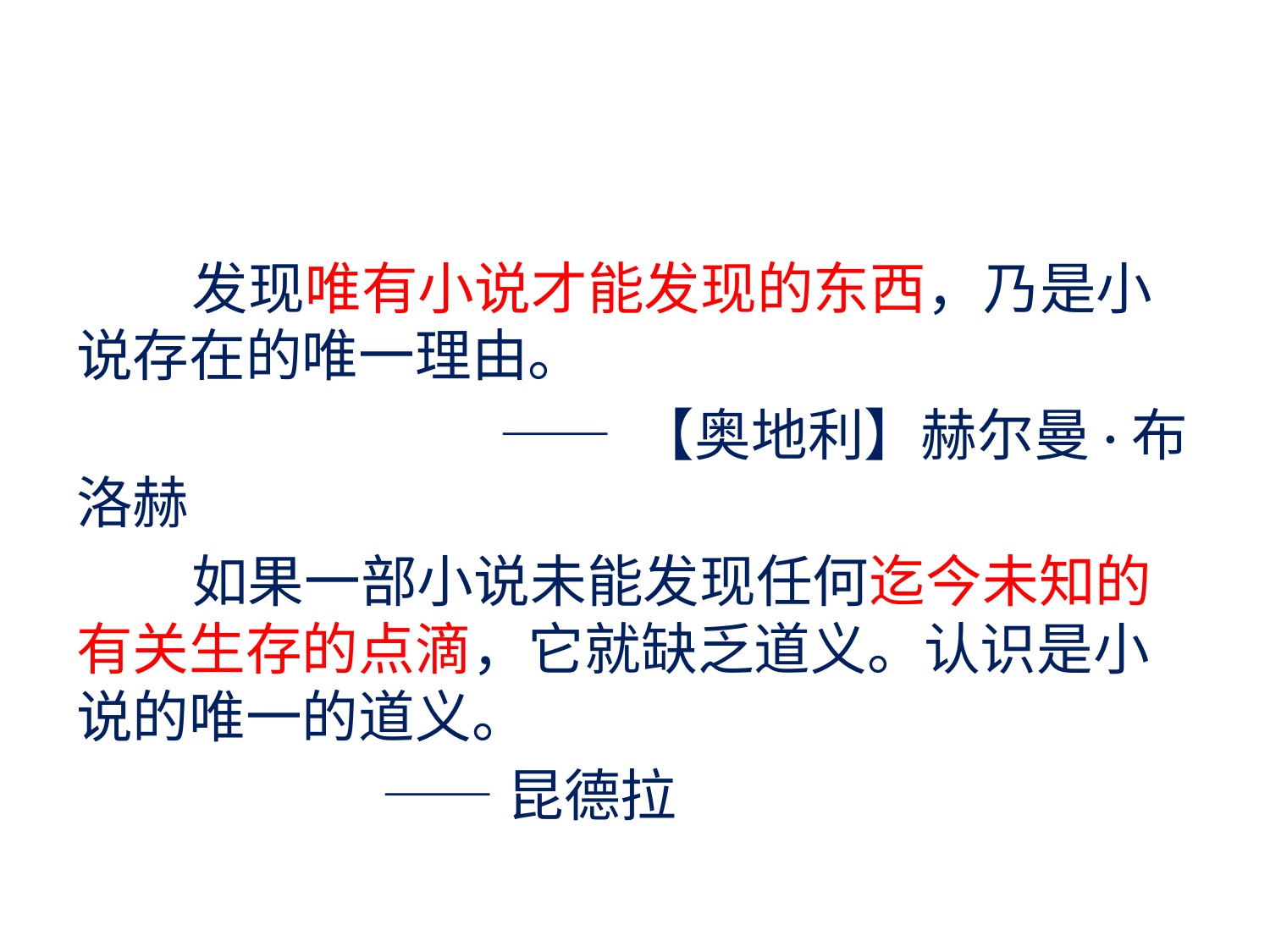

#
        发现唯有小说才能发现的东西，乃是小说存在的唯一理由。
                           —— 【奥地利】赫尔曼·布洛赫
        如果一部小说未能发现任何迄今未知的有关生存的点滴，它就缺乏道义。认识是小说的唯一的道义。
                        ——昆德拉